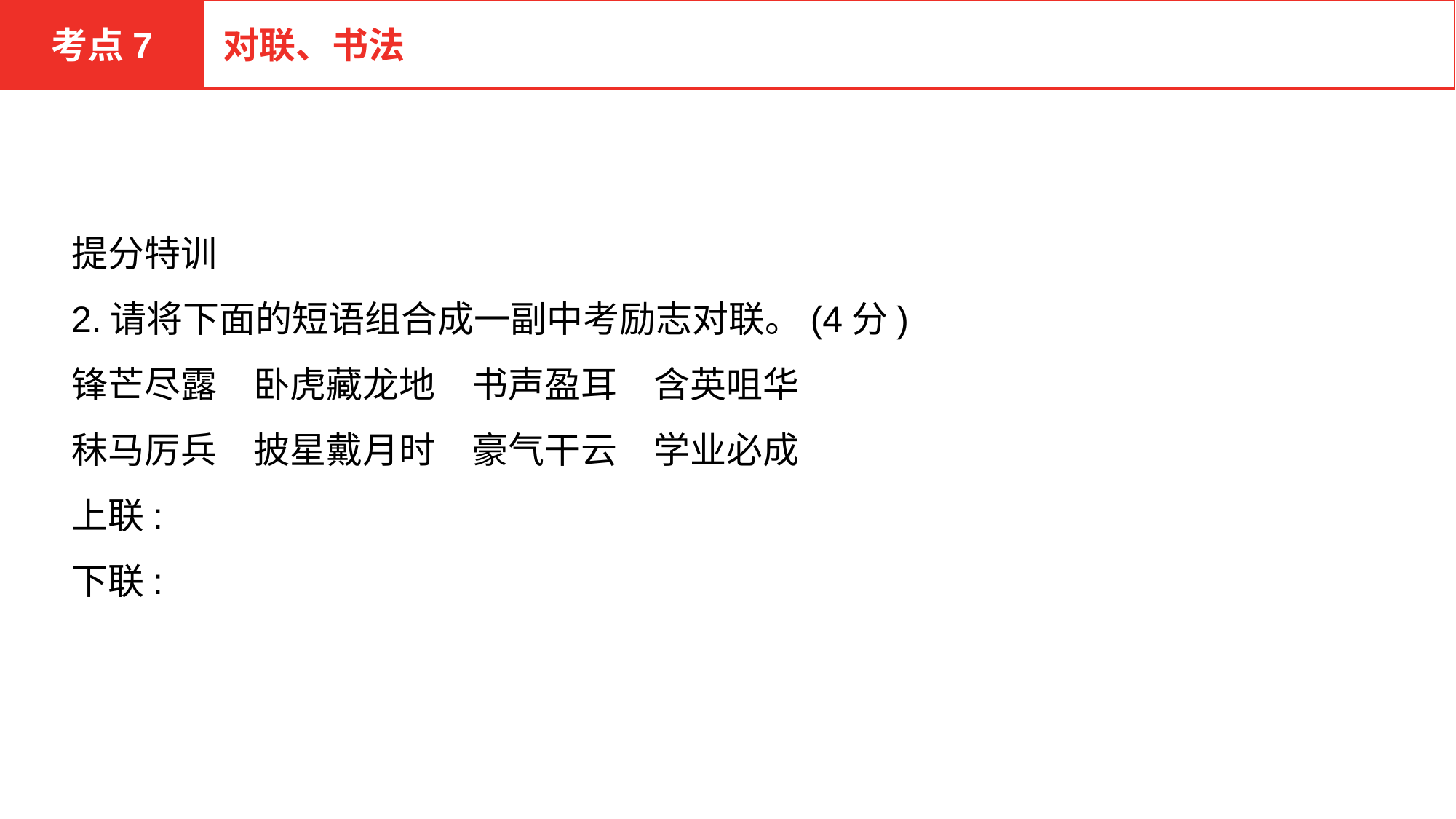

考点7
对联、书法
提分特训
2.请将下面的短语组合成一副中考励志对联。(4分)
锋芒尽露　卧虎藏龙地　书声盈耳　含英咀华
秣马厉兵　披星戴月时　豪气干云　学业必成
上联:
下联: